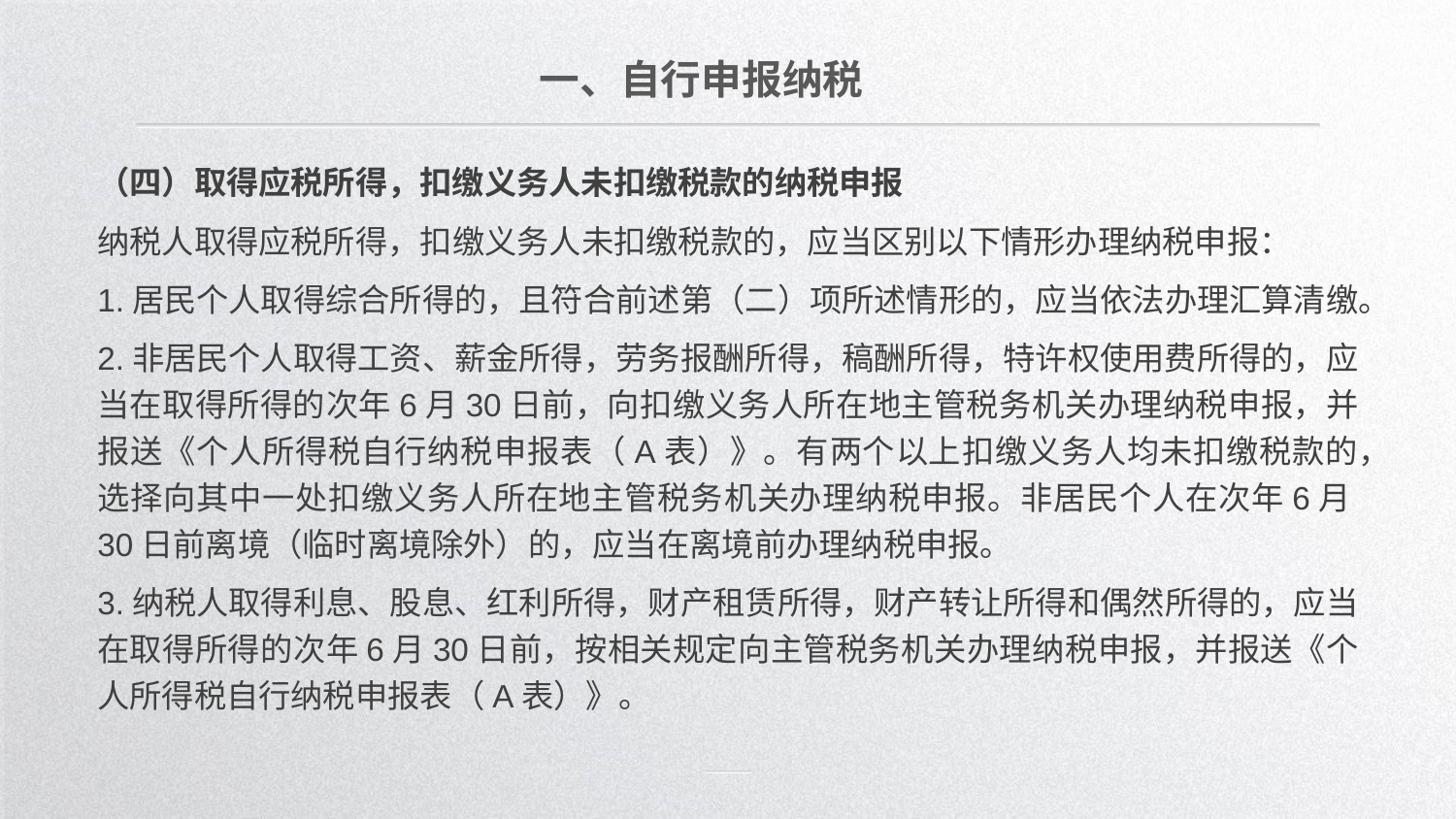

一、自行申报纳税
（四）取得应税所得，扣缴义务人未扣缴税款的纳税申报
纳税人取得应税所得，扣缴义务人未扣缴税款的，应当区别以下情形办理纳税申报：
1.居民个人取得综合所得的，且符合前述第（二）项所述情形的，应当依法办理汇算清缴。
2.非居民个人取得工资、薪金所得，劳务报酬所得，稿酬所得，特许权使用费所得的，应当在取得所得的次年6月30日前，向扣缴义务人所在地主管税务机关办理纳税申报，并报送《个人所得税自行纳税申报表（A表）》。有两个以上扣缴义务人均未扣缴税款的，选择向其中一处扣缴义务人所在地主管税务机关办理纳税申报。非居民个人在次年6月30日前离境（临时离境除外）的，应当在离境前办理纳税申报。
3.纳税人取得利息、股息、红利所得，财产租赁所得，财产转让所得和偶然所得的，应当在取得所得的次年6月30日前，按相关规定向主管税务机关办理纳税申报，并报送《个人所得税自行纳税申报表（A表）》。